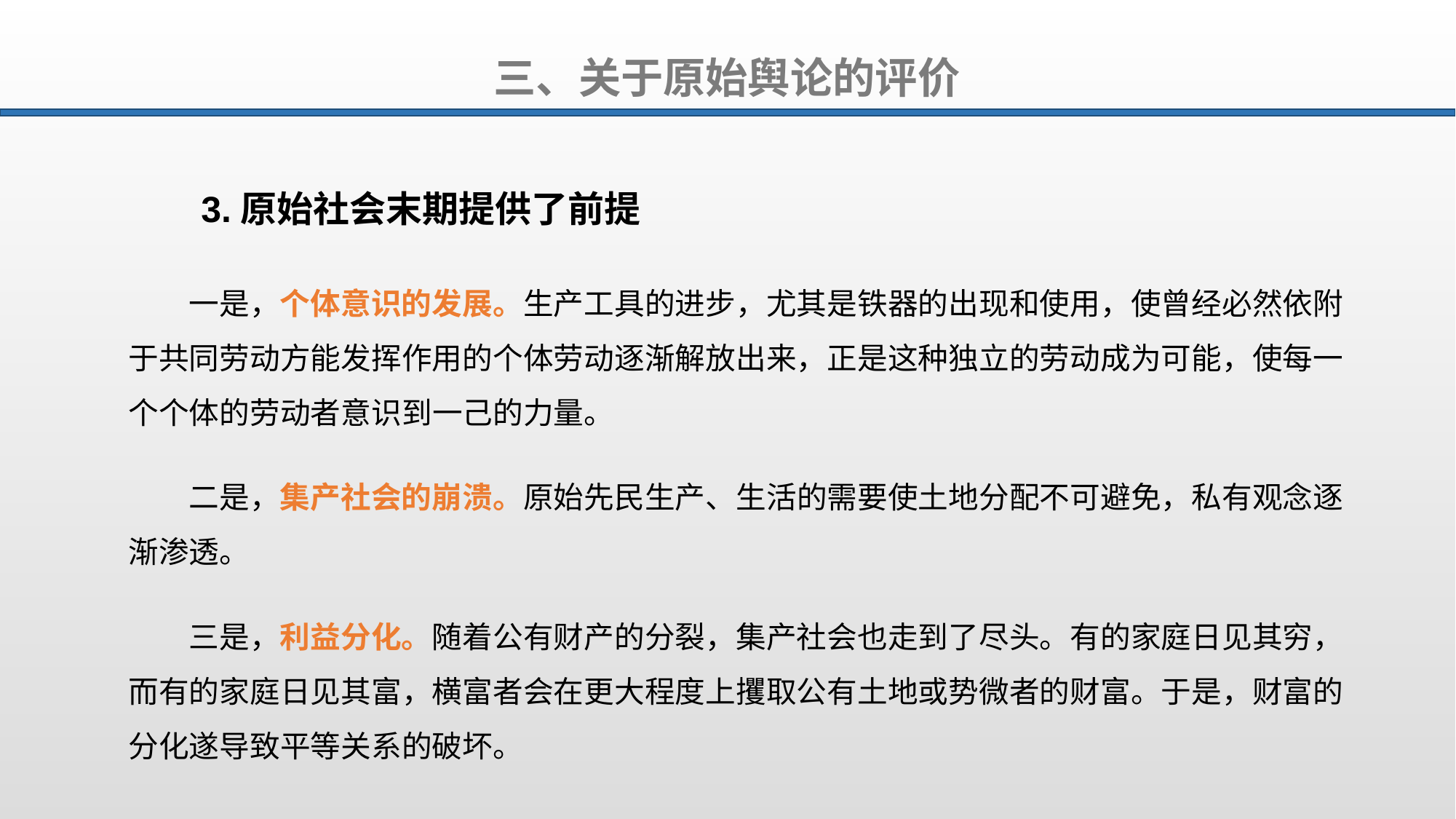

三、关于原始舆论的评价

3.原始社会末期提供了前提
一是，个体意识的发展。生产工具的进步，尤其是铁器的出现和使用，使曾经必然依附于共同劳动方能发挥作用的个体劳动逐渐解放出来，正是这种独立的劳动成为可能，使每一个个体的劳动者意识到一己的力量。
二是，集产社会的崩溃。原始先民生产、生活的需要使土地分配不可避免，私有观念逐渐渗透。
三是，利益分化。随着公有财产的分裂，集产社会也走到了尽头。有的家庭日见其穷，而有的家庭日见其富，横富者会在更大程度上攫取公有土地或势微者的财富。于是，财富的分化遂导致平等关系的破坏。